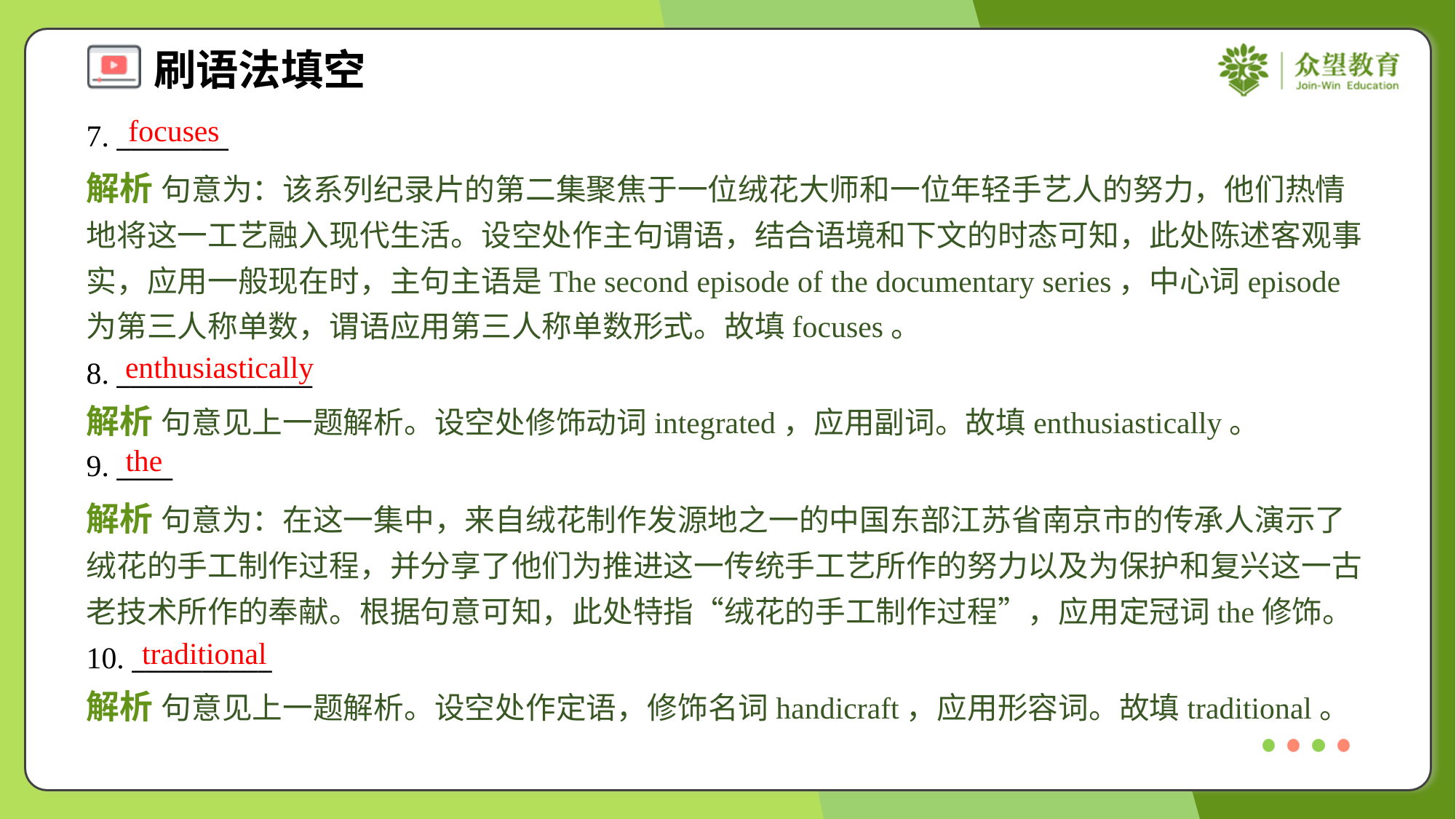

focuses
7. ________
解析 句意为：该系列纪录片的第二集聚焦于一位绒花大师和一位年轻手艺人的努力，他们热情地将这一工艺融入现代生活。设空处作主句谓语，结合语境和下文的时态可知，此处陈述客观事实，应用一般现在时，主句主语是The second episode of the documentary series，中心词episode为第三人称单数，谓语应用第三人称单数形式。故填focuses。
enthusiastically
8. ______________
解析 句意见上一题解析。设空处修饰动词integrated，应用副词。故填enthusiastically。
the
9. ____
解析 句意为：在这一集中，来自绒花制作发源地之一的中国东部江苏省南京市的传承人演示了绒花的手工制作过程，并分享了他们为推进这一传统手工艺所作的努力以及为保护和复兴这一古老技术所作的奉献。根据句意可知，此处特指“绒花的手工制作过程”，应用定冠词the修饰。
traditional
10. __________
解析 句意见上一题解析。设空处作定语，修饰名词handicraft，应用形容词。故填traditional。